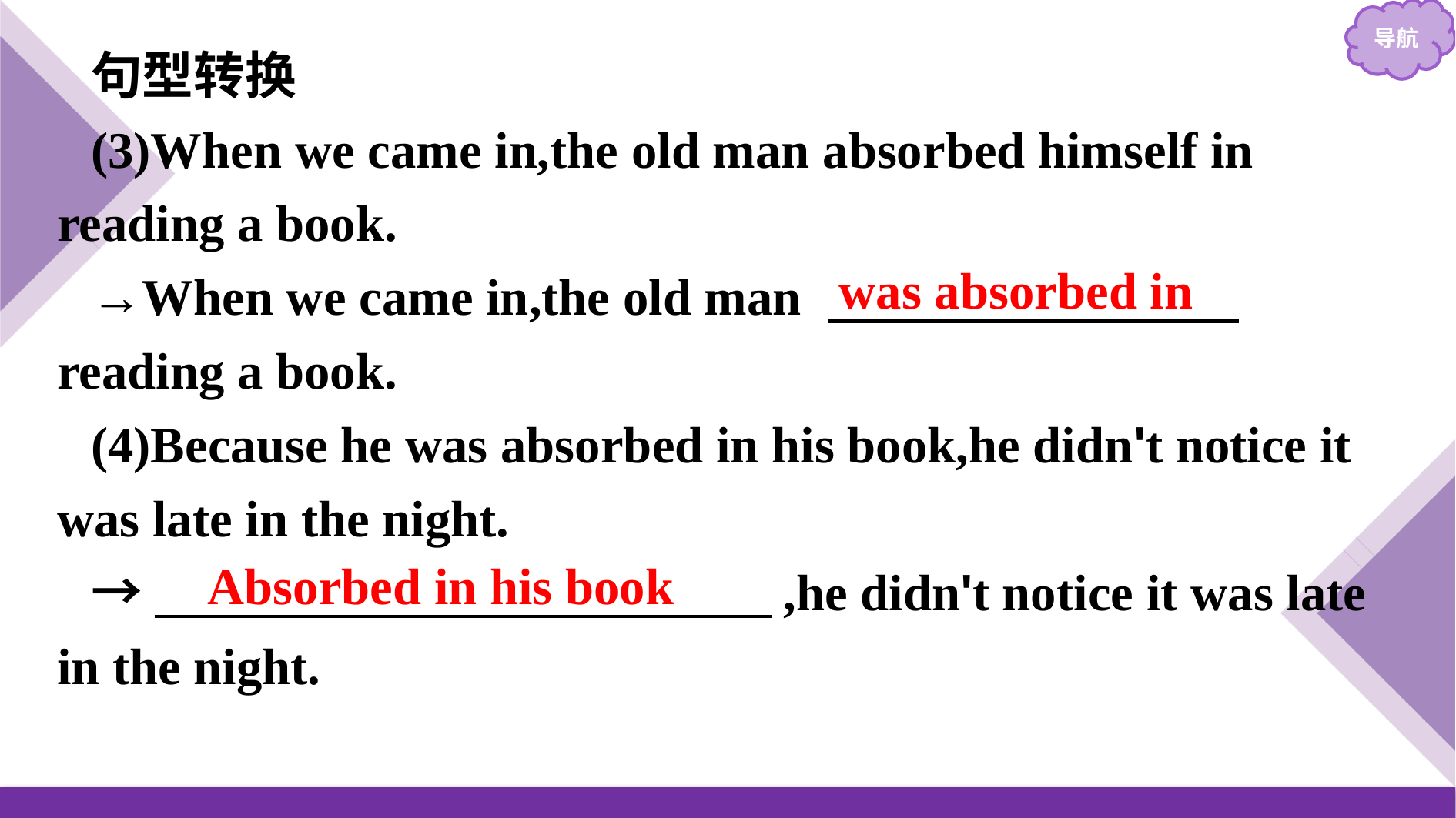

句型转换
(3)When we came in,the old man absorbed himself in reading a book.
→When we came in,the old man 　　　　　　　　reading a book.
(4)Because he was absorbed in his book,he didn't notice it was late in the night.
→　　　　　　　　　　　　,he didn't notice it was late in the night.
was absorbed in
Absorbed in his book